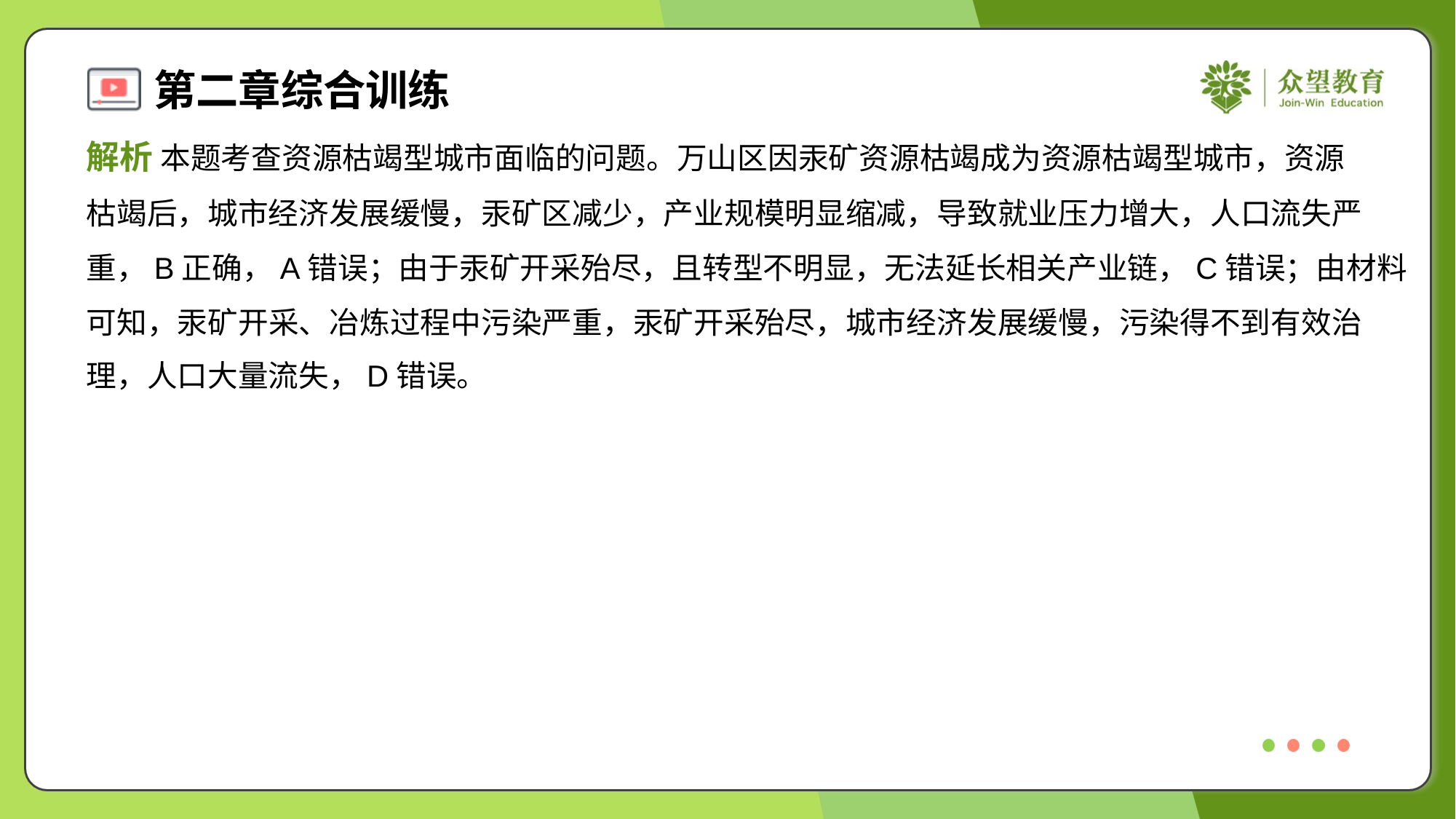

解析 本题考查资源枯竭型城市面临的问题。万山区因汞矿资源枯竭成为资源枯竭型城市，资源
枯竭后，城市经济发展缓慢，汞矿区减少，产业规模明显缩减，导致就业压力增大，人口流失严
重，B正确，A错误；由于汞矿开采殆尽，且转型不明显，无法延长相关产业链，C错误；由材料
可知，汞矿开采、冶炼过程中污染严重，汞矿开采殆尽，城市经济发展缓慢，污染得不到有效治
理，人口大量流失，D错误。